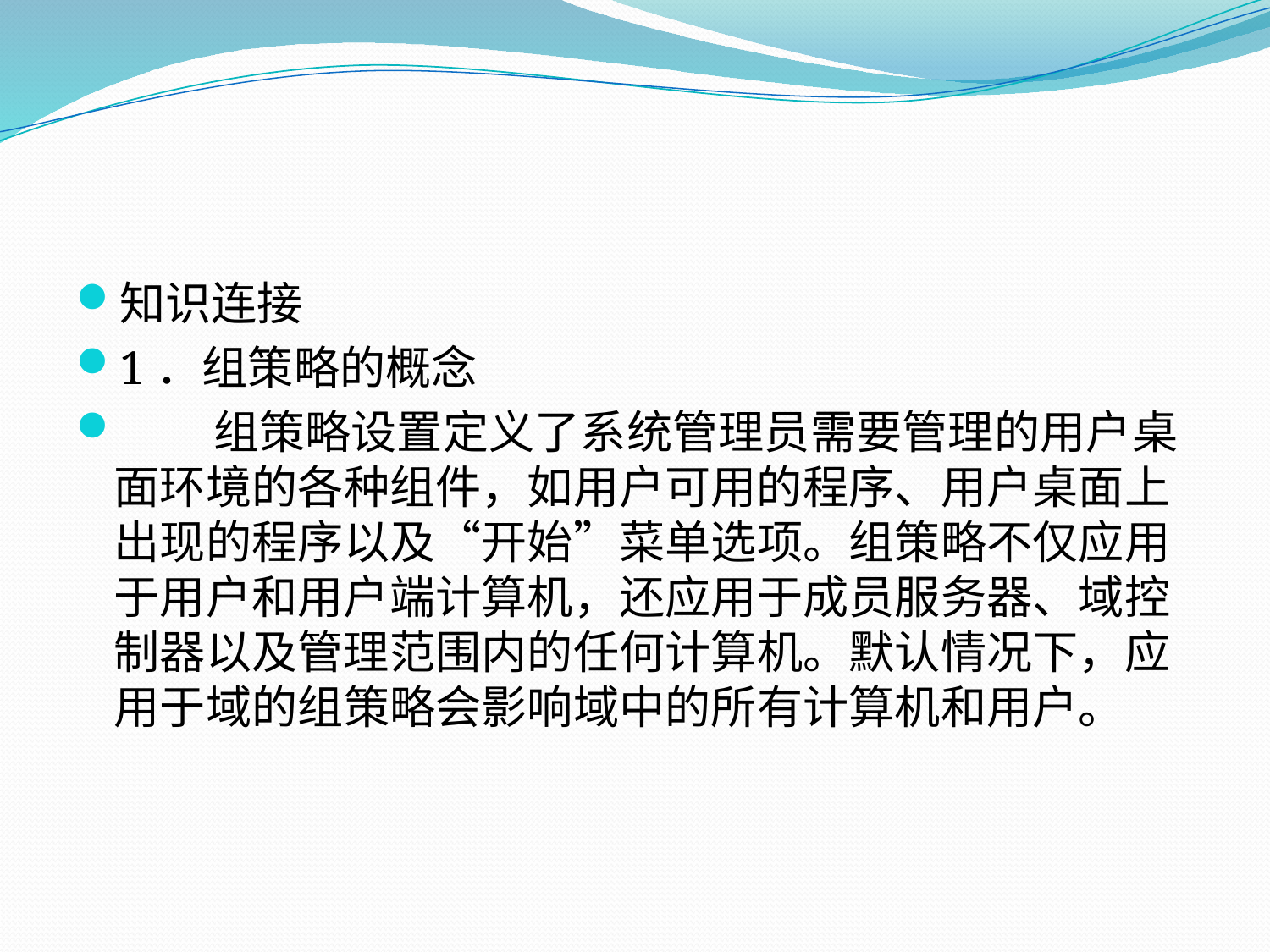

#
知识连接
1．组策略的概念
        组策略设置定义了系统管理员需要管理的用户桌面环境的各种组件，如用户可用的程序、用户桌面上出现的程序以及“开始”菜单选项。组策略不仅应用于用户和用户端计算机，还应用于成员服务器、域控制器以及管理范围内的任何计算机。默认情况下，应用于域的组策略会影响域中的所有计算机和用户。